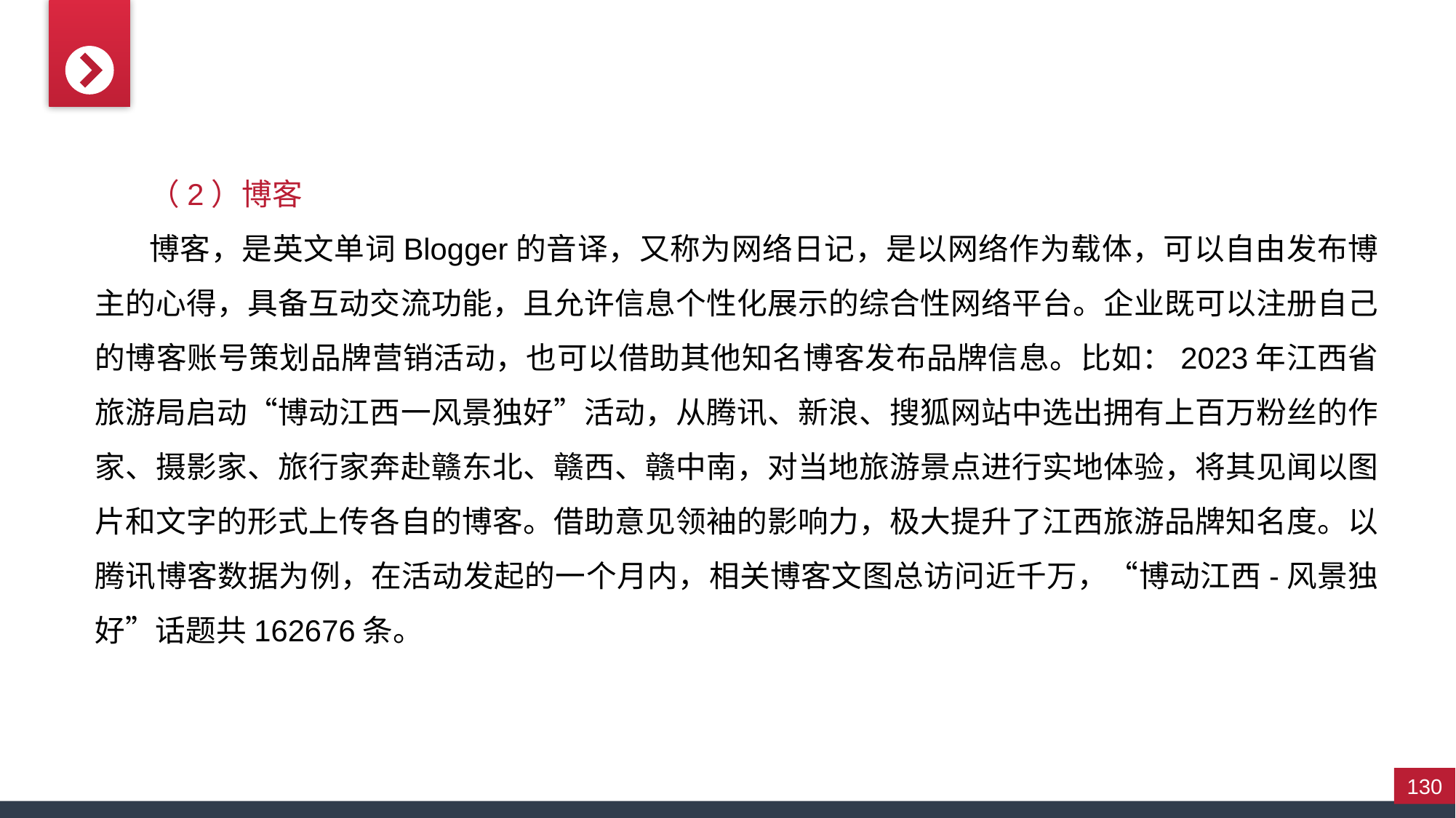

（2）博客
博客，是英文单词Blogger的音译，又称为网络日记，是以网络作为载体，可以自由发布博主的心得，具备互动交流功能，且允许信息个性化展示的综合性网络平台。企业既可以注册自己的博客账号策划品牌营销活动，也可以借助其他知名博客发布品牌信息。比如：2023年江西省旅游局启动“博动江西一风景独好”活动，从腾讯、新浪、搜狐网站中选出拥有上百万粉丝的作家、摄影家、旅行家奔赴赣东北、赣西、赣中南，对当地旅游景点进行实地体验，将其见闻以图片和文字的形式上传各自的博客。借助意见领袖的影响力，极大提升了江西旅游品牌知名度。以腾讯博客数据为例，在活动发起的一个月内，相关博客文图总访问近千万，“博动江西-风景独好”话题共162676条。